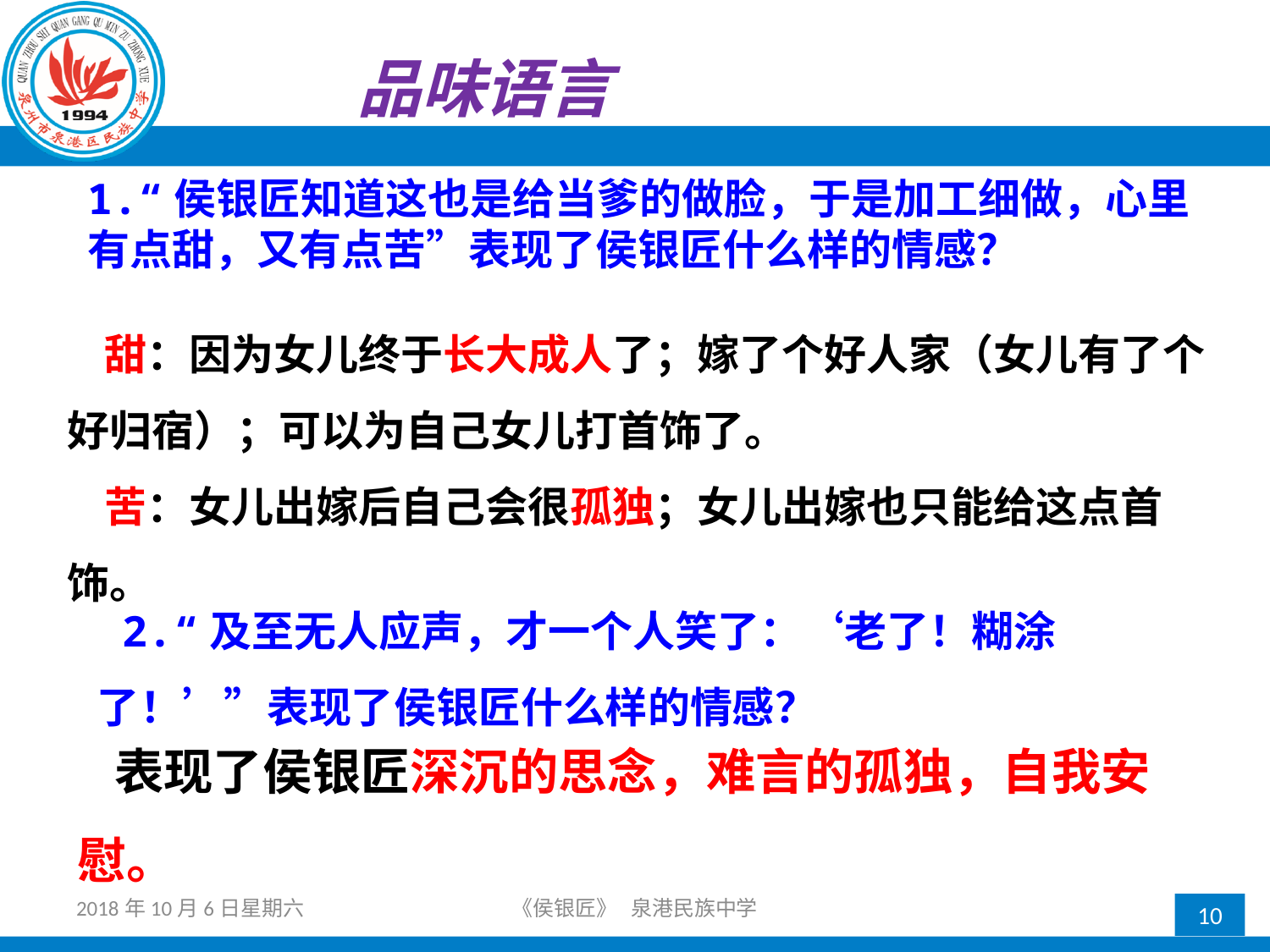

品味语言

1.“侯银匠知道这也是给当爹的做脸，于是加工细做，心里有点甜，又有点苦”表现了侯银匠什么样的情感？
甜：因为女儿终于长大成人了；嫁了个好人家（女儿有了个好归宿）；可以为自己女儿打首饰了。
苦：女儿出嫁后自己会很孤独；女儿出嫁也只能给这点首饰。
 2.“及至无人应声，才一个人笑了：‘老了！糊涂了！’”表现了侯银匠什么样的情感？
表现了侯银匠深沉的思念，难言的孤独，自我安慰。
2018年10月6日星期六
《侯银匠》  泉港民族中学